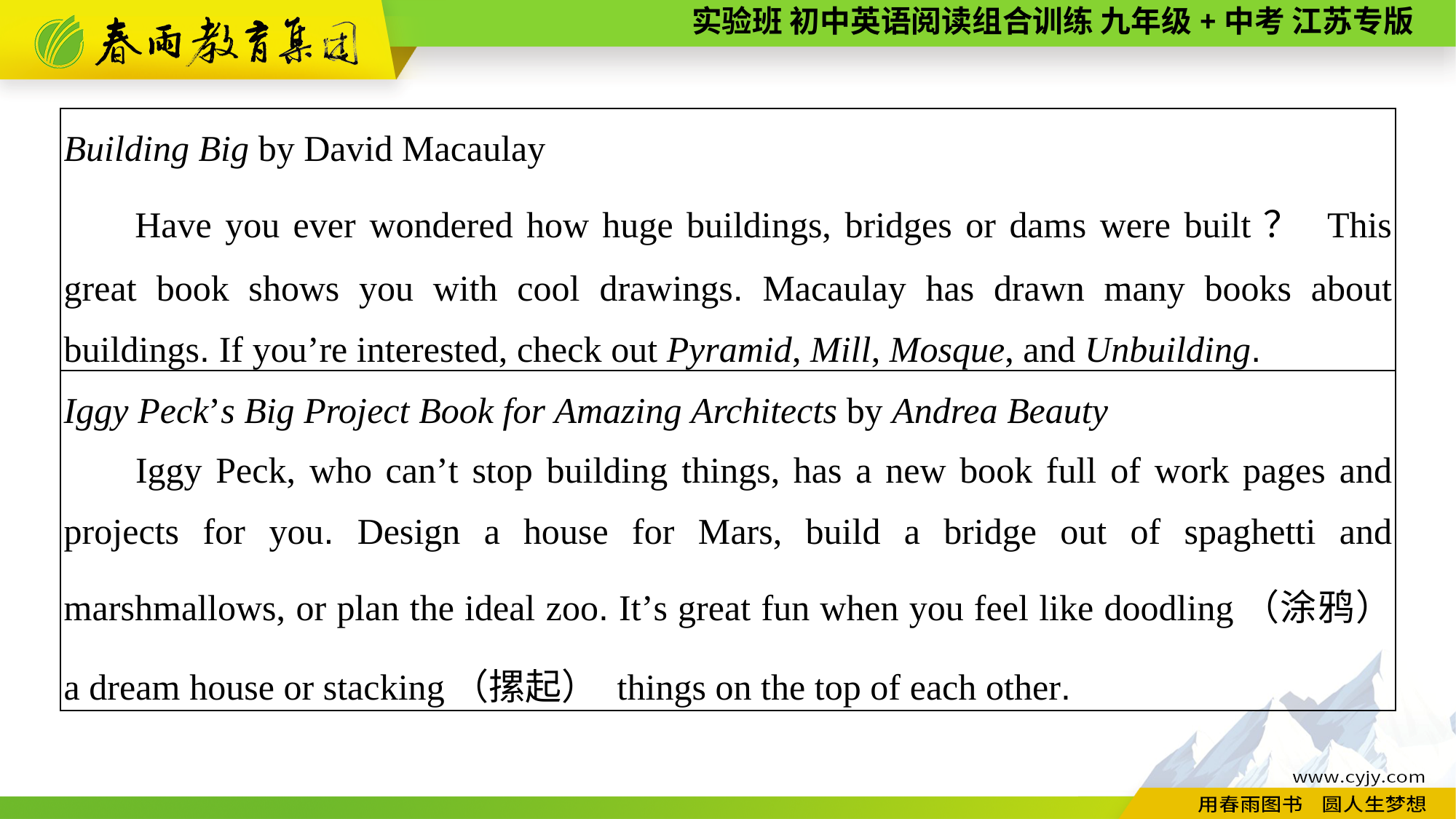

| Building Big by David Macaulay 　　Have you ever wondered how huge buildings, bridges or dams were built？ This great book shows you with cool drawings. Macaulay has drawn many books about buildings. If you’re interested, check out Pyramid, Mill, Mosque, and Unbuilding. |
| --- |
| Iggy Peck’s Big Project Book for Amazing Architects by Andrea Beauty 　　Iggy Peck, who can’t stop building things, has a new book full of work pages and projects for you. Design a house for Mars, build a bridge out of spaghetti and marshmallows, or plan the ideal zoo. It’s great fun when you feel like doodling（涂鸦） a dream house or stacking（摞起） things on the top of each other. |